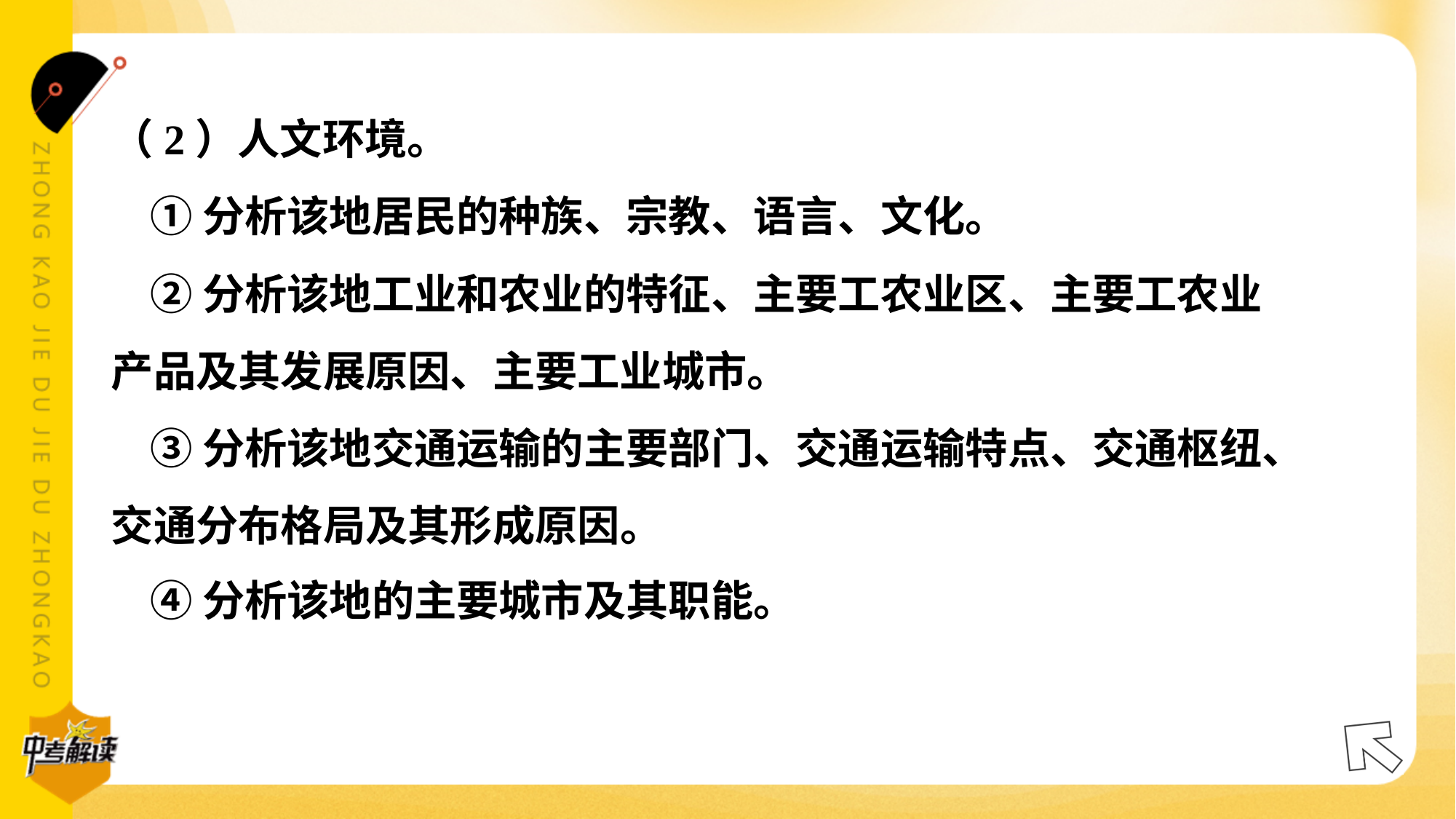

（2）人文环境。
    ①分析该地居民的种族、宗教、语言、文化。
    ②分析该地工业和农业的特征、主要工农业区、主要工农业
产品及其发展原因、主要工业城市。
    ③分析该地交通运输的主要部门、交通运输特点、交通枢纽、
交通分布格局及其形成原因。
    ④分析该地的主要城市及其职能。